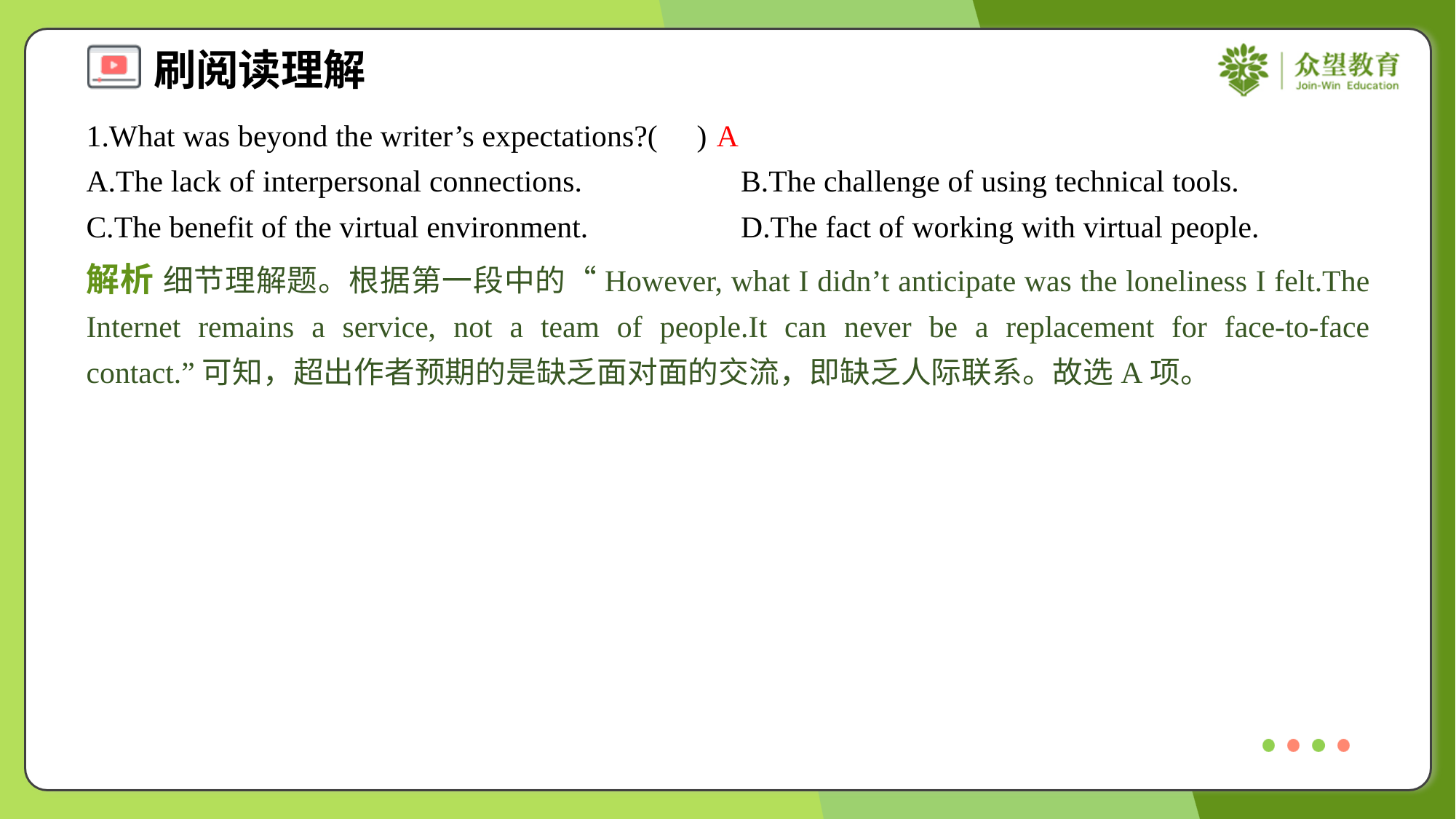

1.What was beyond the writer’s expectations?(     )
A
A.The lack of interpersonal connections.	B.The challenge of using technical tools.
C.The benefit of the virtual environment.	D.The fact of working with virtual people.
解析 细节理解题。根据第一段中的“However, what I didn’t anticipate was the loneliness I felt.The Internet remains a service, not a team of people.It can never be a replacement for face-to-face contact.”可知，超出作者预期的是缺乏面对面的交流，即缺乏人际联系。故选A项。